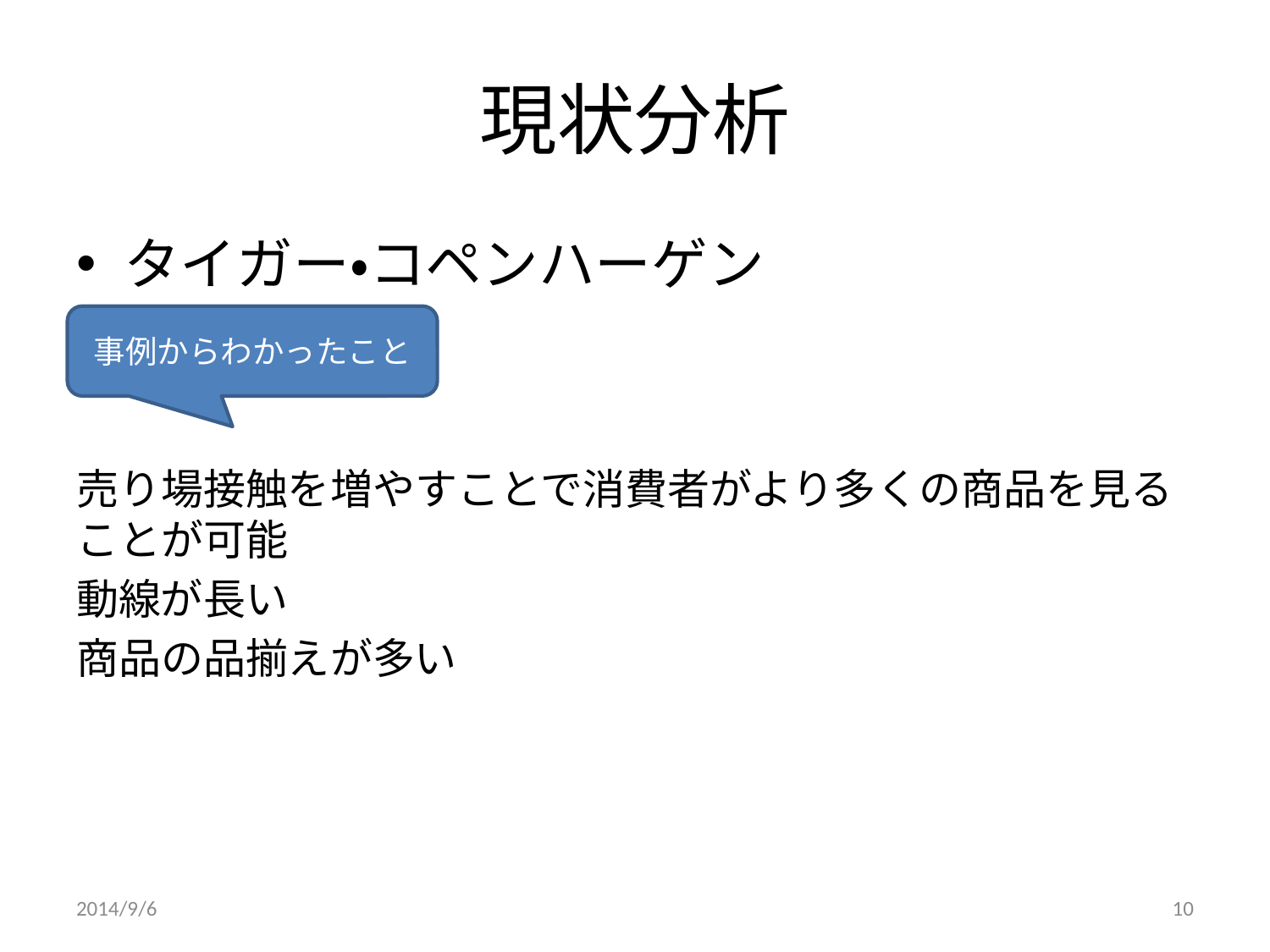

# 現状分析
タイガー・コペンハーゲン

売り場接触を増やすことで消費者がより多くの商品を見ることが可能
動線が長い
商品の品揃えが多い

事例からわかったこと
2014/9/6
10